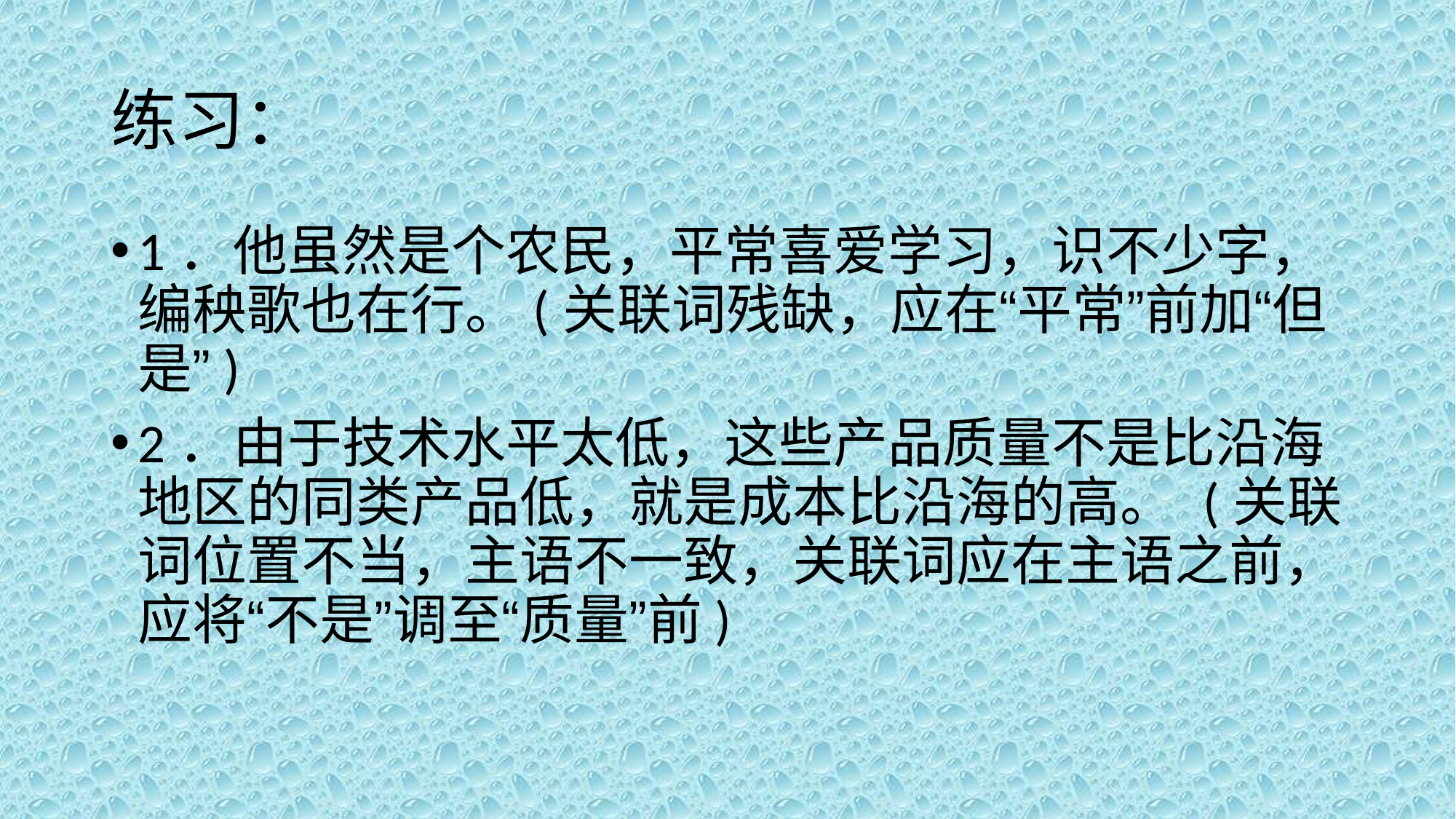

# 练习：
1．他虽然是个农民，平常喜爱学习，识不少字，编秧歌也在行。(关联词残缺，应在“平常”前加“但是”)
2．由于技术水平太低，这些产品质量不是比沿海地区的同类产品低，就是成本比沿海的高。 (关联词位置不当，主语不一致，关联词应在主语之前，应将“不是”调至“质量”前)